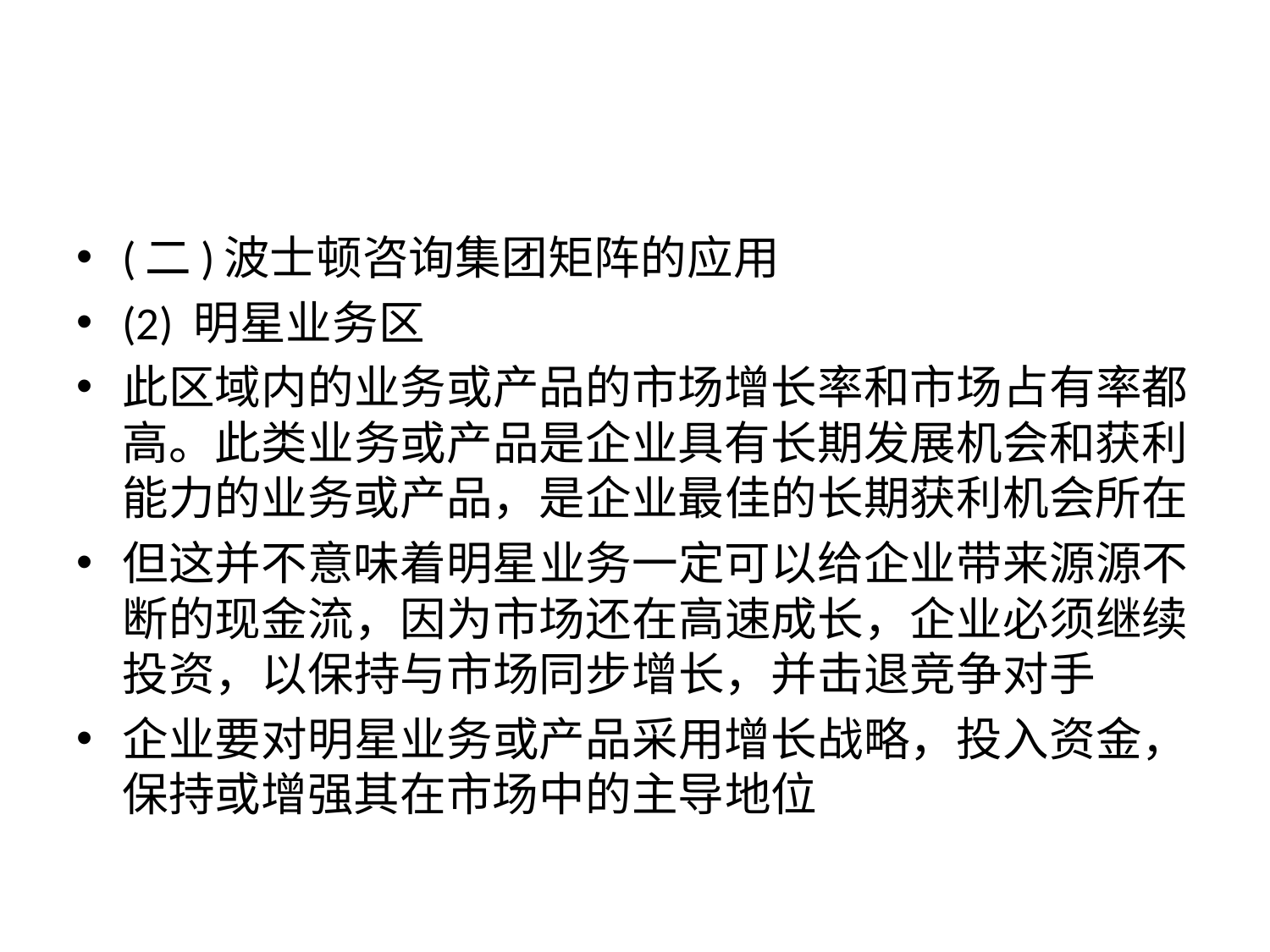

#
(二)波士顿咨询集团矩阵的应用
(2) 明星业务区
此区域内的业务或产品的市场增长率和市场占有率都高。此类业务或产品是企业具有长期发展机会和获利能力的业务或产品，是企业最佳的长期获利机会所在
但这并不意味着明星业务一定可以给企业带来源源不断的现金流，因为市场还在高速成长，企业必须继续投资，以保持与市场同步增长，并击退竞争对手
企业要对明星业务或产品采用增长战略，投入资金，保持或增强其在市场中的主导地位